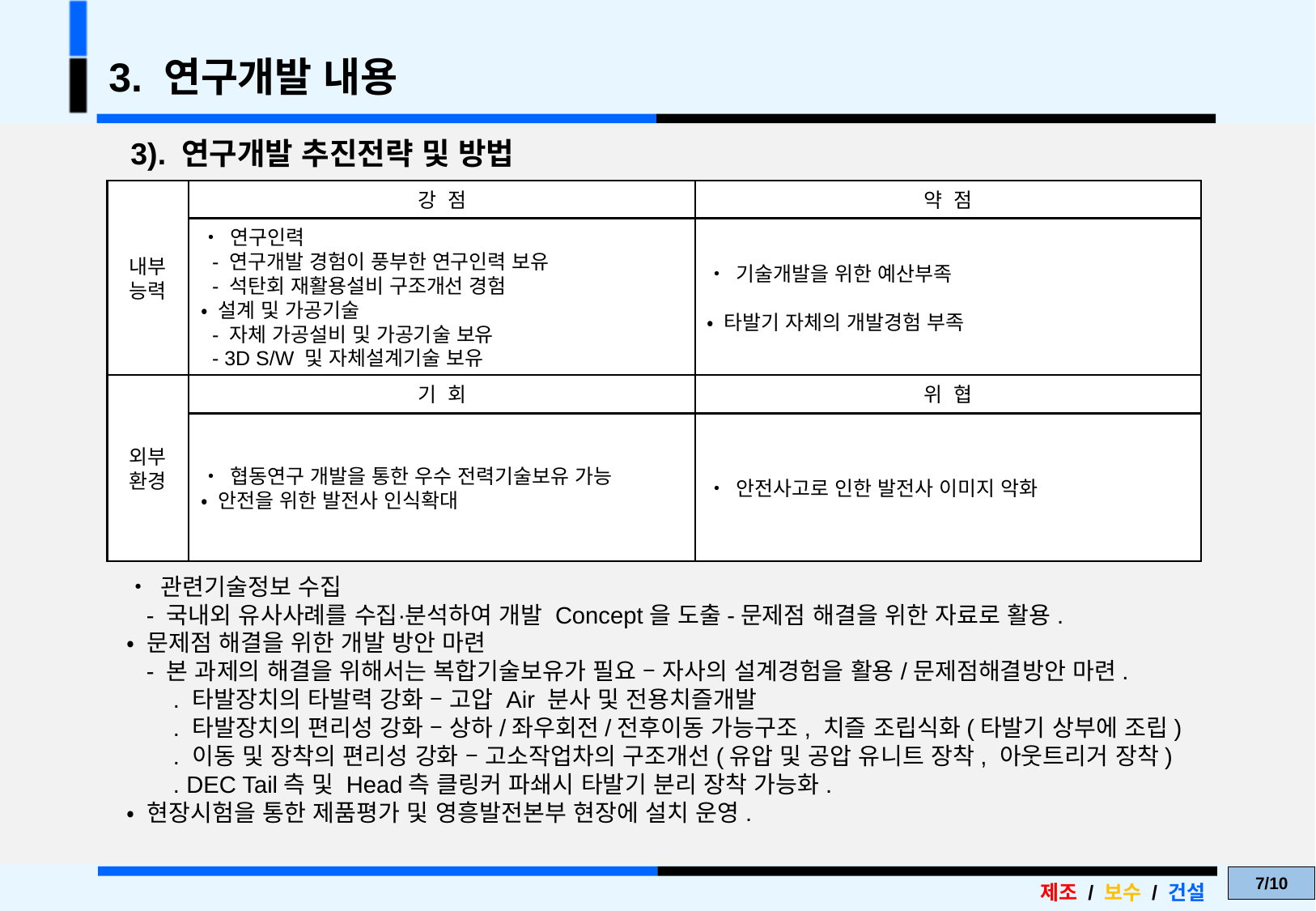

3. 연구개발 내용

3). 연구개발 추진전략 및 방법

약  점
내부
능력
강  점
• 기술개발을 위한 예산부족

• 타발기 자체의 개발경험 부족
• 연구인력
  - 연구개발 경험이 풍부한 연구인력 보유
  - 석탄회 재활용설비 구조개선 경험
• 설계 및 가공기술
  - 자체 가공설비 및 가공기술 보유
  - 3D S/W 및 자체설계기술 보유
위  협
외부
환경
기  회
• 안전사고로 인한 발전사 이미지 악화
• 협동연구 개발을 통한 우수 전력기술보유 가능
• 안전을 위한 발전사 인식확대
• 관련기술정보 수집
   - 국내외 유사사례를 수집∙분석하여 개발 Concept을 도출-문제점 해결을 위한 자료로 활용.
• 문제점 해결을 위한 개발 방안 마련
   - 본 과제의 해결을 위해서는 복합기술보유가 필요 – 자사의 설계경험을 활용/문제점해결방안 마련.
       . 타발장치의 타발력 강화 – 고압 Air 분사 및 전용치즐개발
       . 타발장치의 편리성 강화 – 상하/좌우회전/전후이동 가능구조, 치즐 조립식화(타발기 상부에 조립)
       . 이동 및 장착의 편리성 강화 – 고소작업차의 구조개선(유압 및 공압 유니트 장착, 아웃트리거 장착)
       . DEC Tail측 및 Head측 클링커 파쇄시 타발기 분리 장착 가능화.
• 현장시험을 통한 제품평가 및 영흥발전본부 현장에 설치 운영.

7/10
제조 / 보수 / 건설